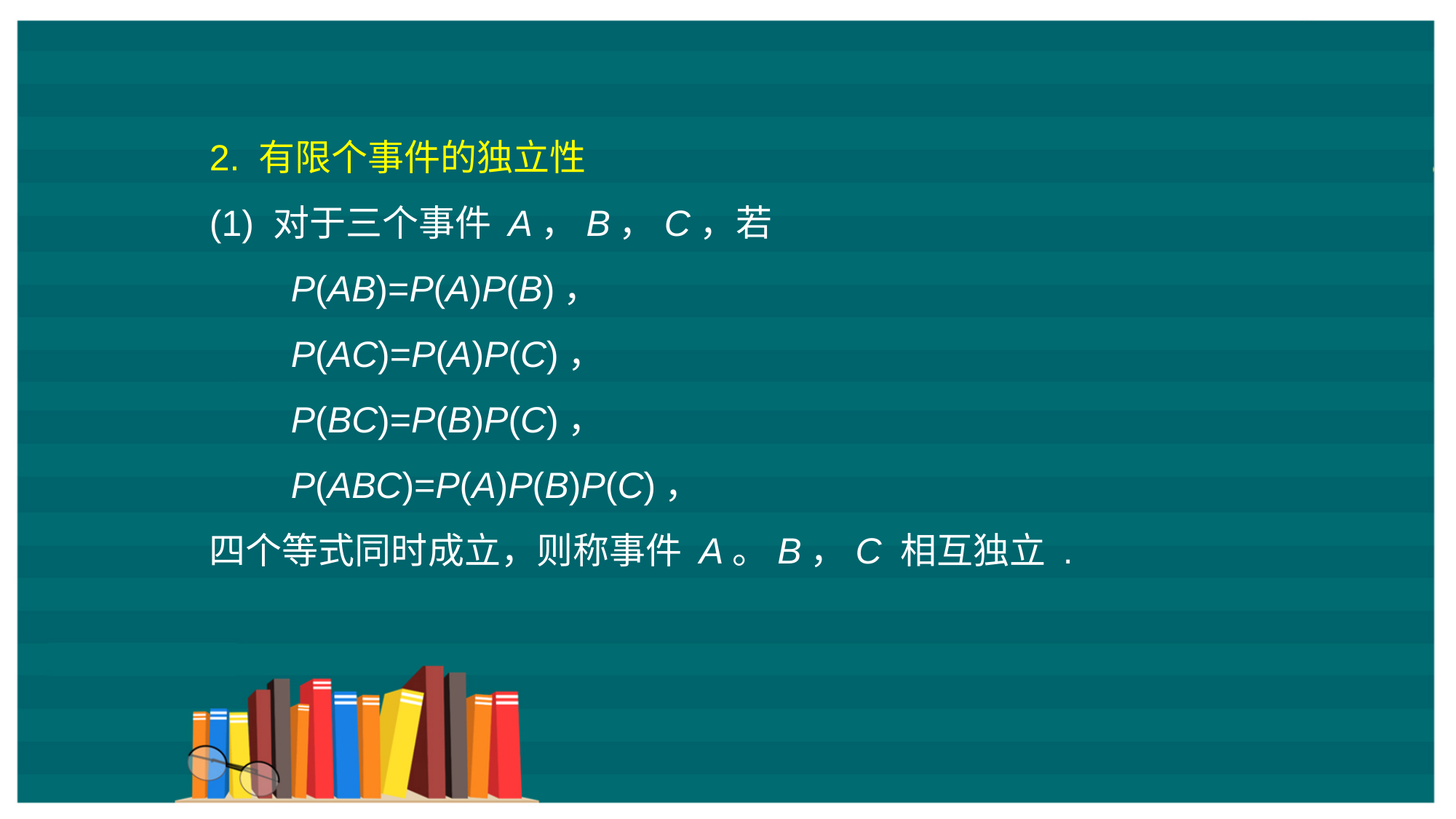

2. 有限个事件的独立性
(1) 对于三个事件 A，B，C，若
　　P(AB)=P(A)P(B)，
　　P(AC)=P(A)P(C)，
　　P(BC)=P(B)P(C)，
　　P(ABC)=P(A)P(B)P(C)，
四个等式同时成立，则称事件 A。B，C 相互独立 .